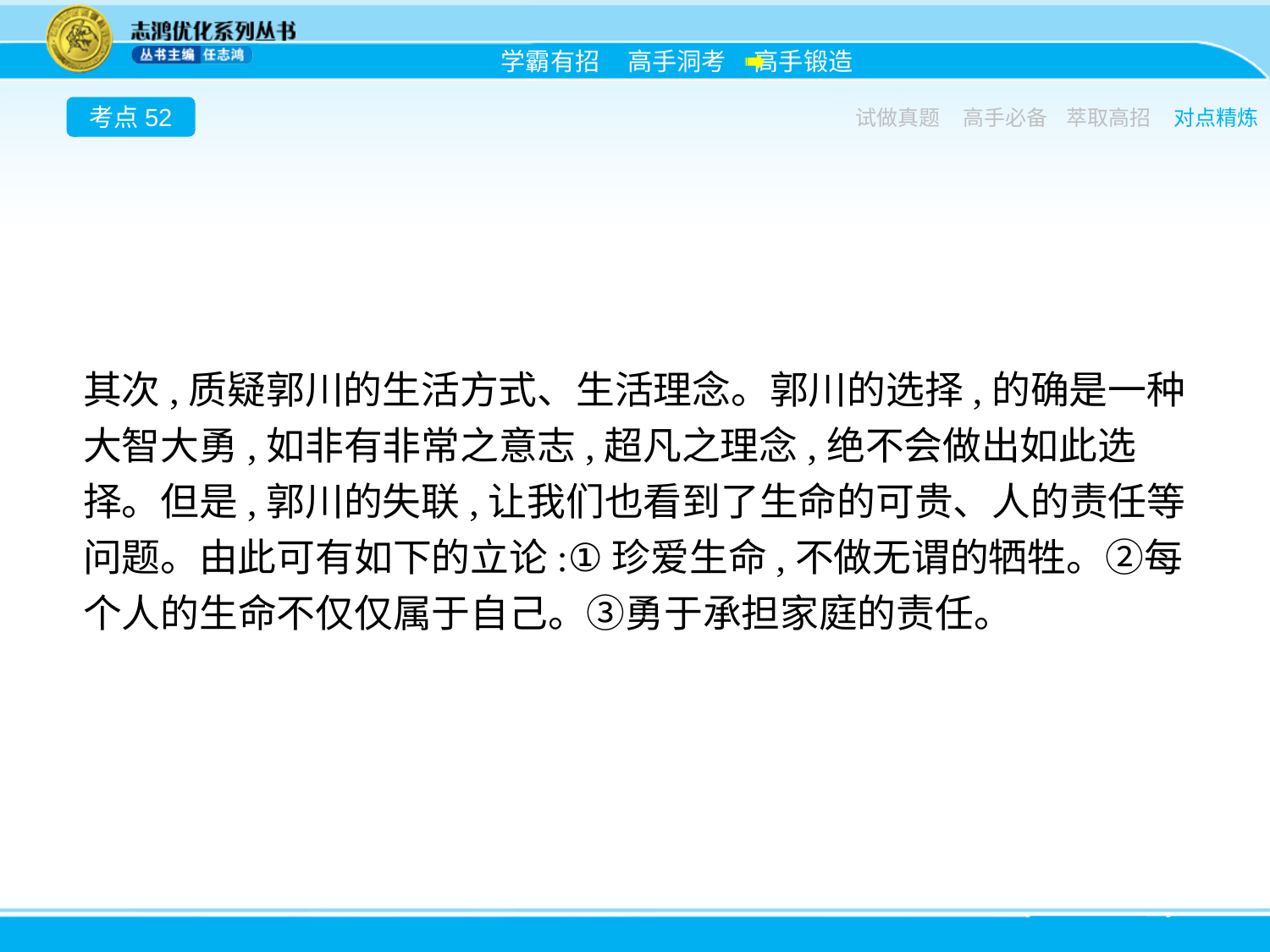

考点52
试做真题
高手必备
萃取高招
对点精炼
其次,质疑郭川的生活方式、生活理念。郭川的选择,的确是一种大智大勇,如非有非常之意志,超凡之理念,绝不会做出如此选择。但是,郭川的失联,让我们也看到了生命的可贵、人的责任等问题。由此可有如下的立论:①珍爱生命,不做无谓的牺牲。②每个人的生命不仅仅属于自己。③勇于承担家庭的责任。